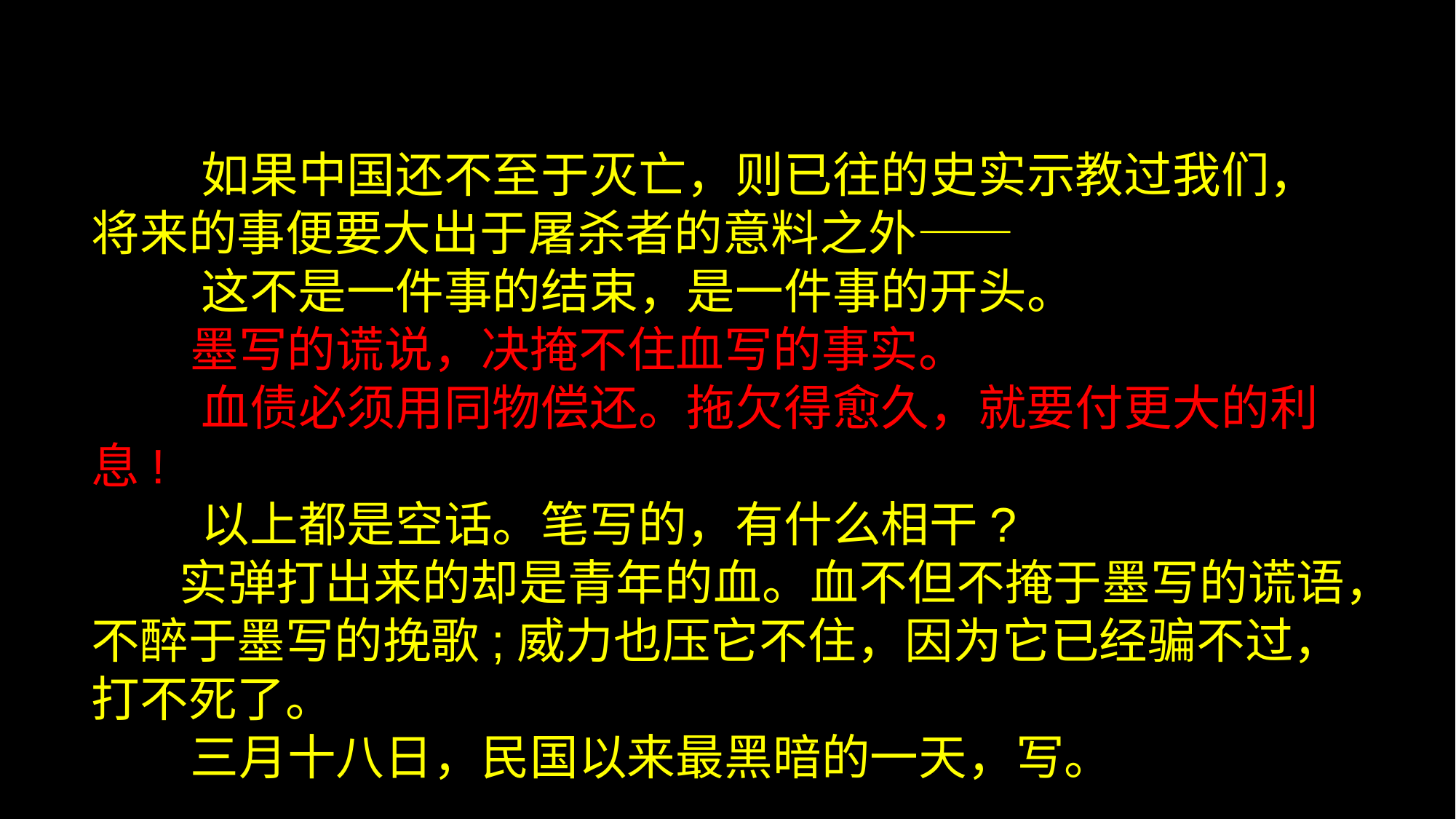

如果中国还不至于灭亡，则已往的史实示教过我们，将来的事便要大出于屠杀者的意料之外——
         这不是一件事的结束，是一件事的开头。
        墨写的谎说，决掩不住血写的事实。
         血债必须用同物偿还。拖欠得愈久，就要付更大的利息!
         以上都是空话。笔写的，有什么相干?
       实弹打出来的却是青年的血。血不但不掩于墨写的谎语，不醉于墨写的挽歌;威力也压它不住，因为它已经骗不过，打不死了。
        三月十八日，民国以来最黑暗的一天，写。